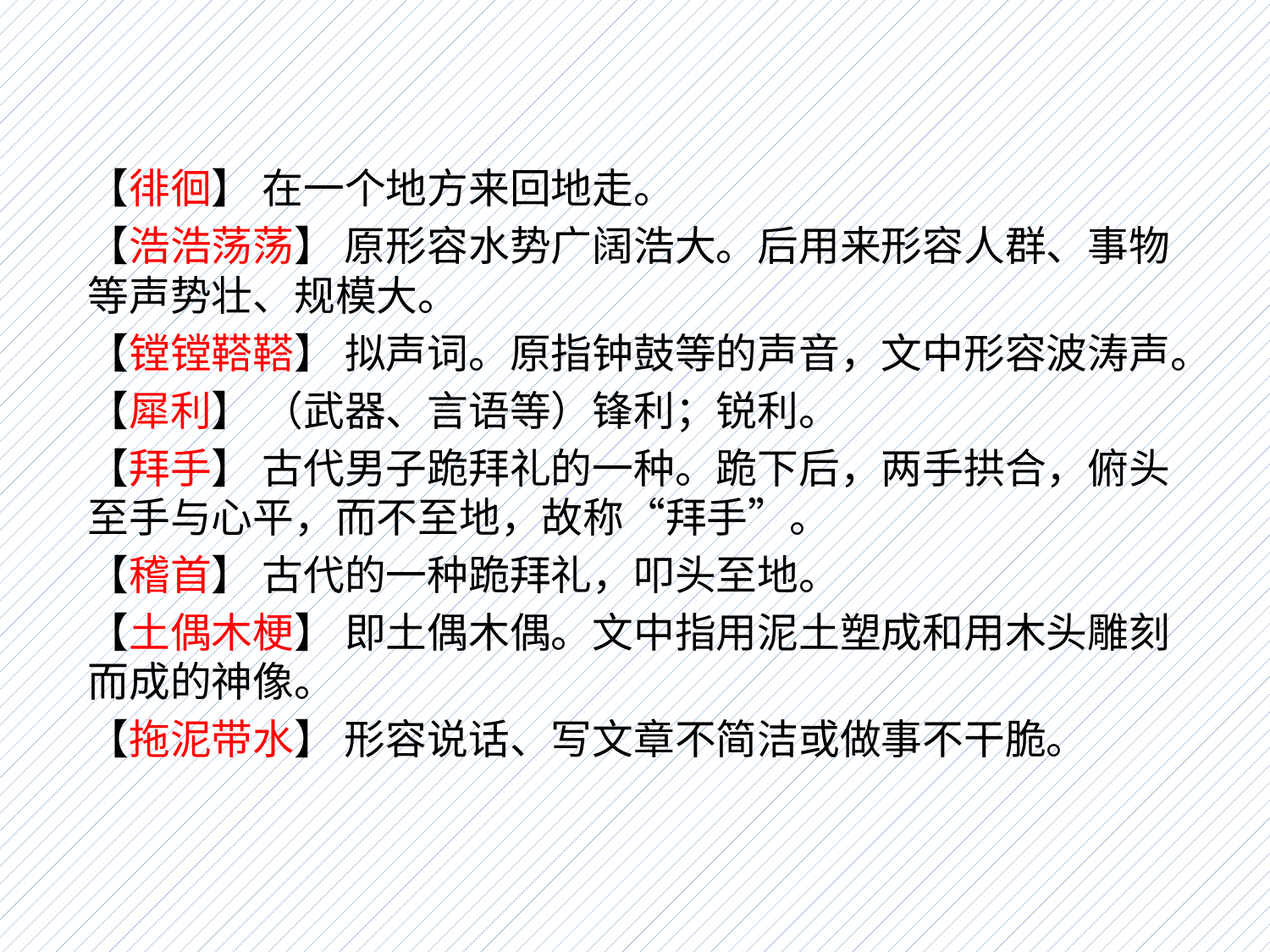

【徘徊】 在一个地方来回地走。
【浩浩荡荡】 原形容水势广阔浩大。后用来形容人群、事物等声势壮、规模大。
【镗镗鞳鞳】 拟声词。原指钟鼓等的声音，文中形容波涛声。
【犀利】 （武器、言语等）锋利；锐利。
【拜手】 古代男子跪拜礼的一种。跪下后，两手拱合，俯头至手与心平，而不至地，故称“拜手”。
【稽首】 古代的一种跪拜礼，叩头至地。
【土偶木梗】 即土偶木偶。文中指用泥土塑成和用木头雕刻而成的神像。
【拖泥带水】 形容说话、写文章不简洁或做事不干脆。